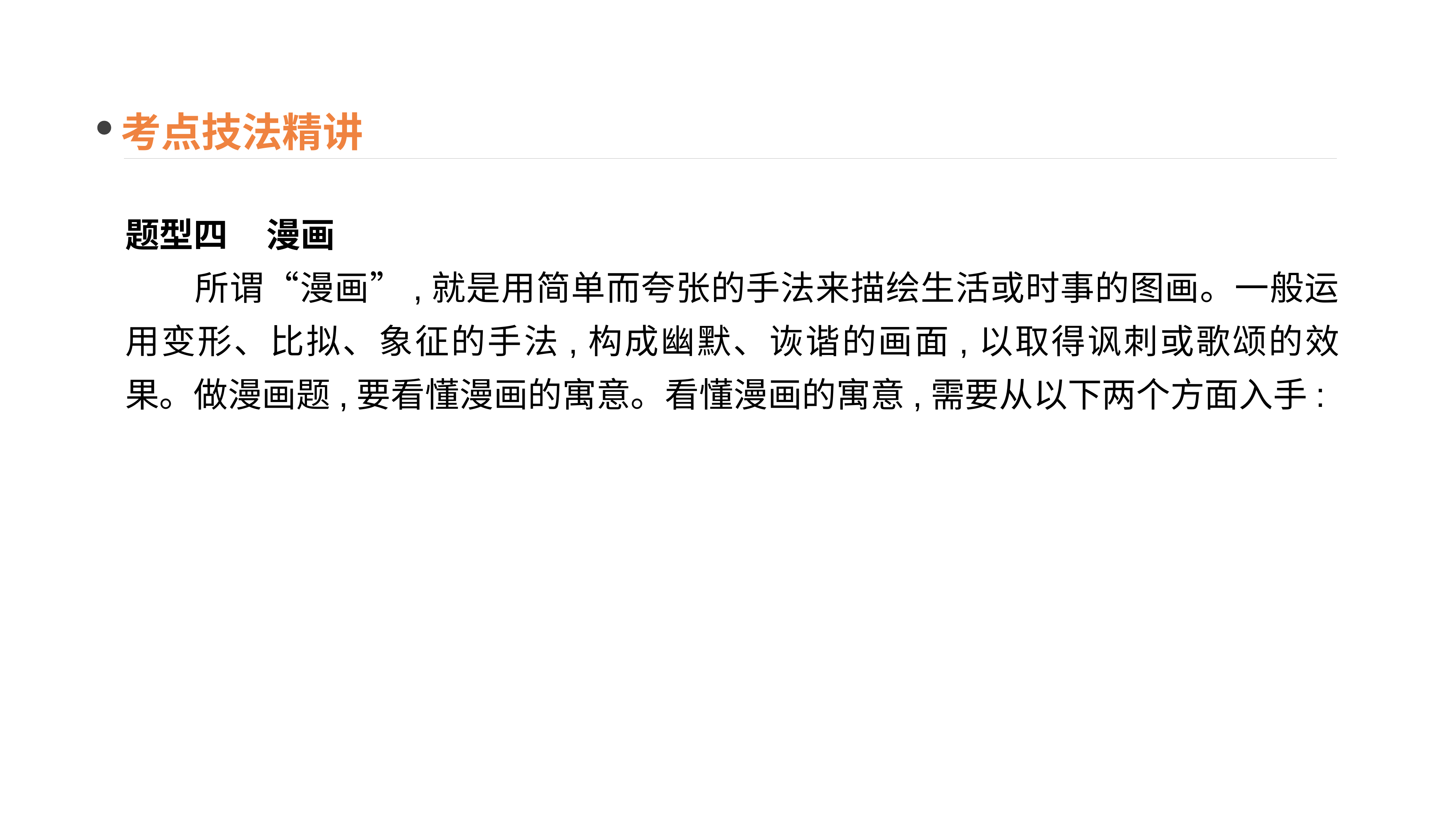

考点技法精讲

题型四     漫画
　　所谓“漫画”,就是用简单而夸张的手法来描绘生活或时事的图画。一般运用变形、比拟、象征的手法,构成幽默、诙谐的画面,以取得讽刺或歌颂的效果。做漫画题,要看懂漫画的寓意。看懂漫画的寓意,需要从以下两个方面入手: